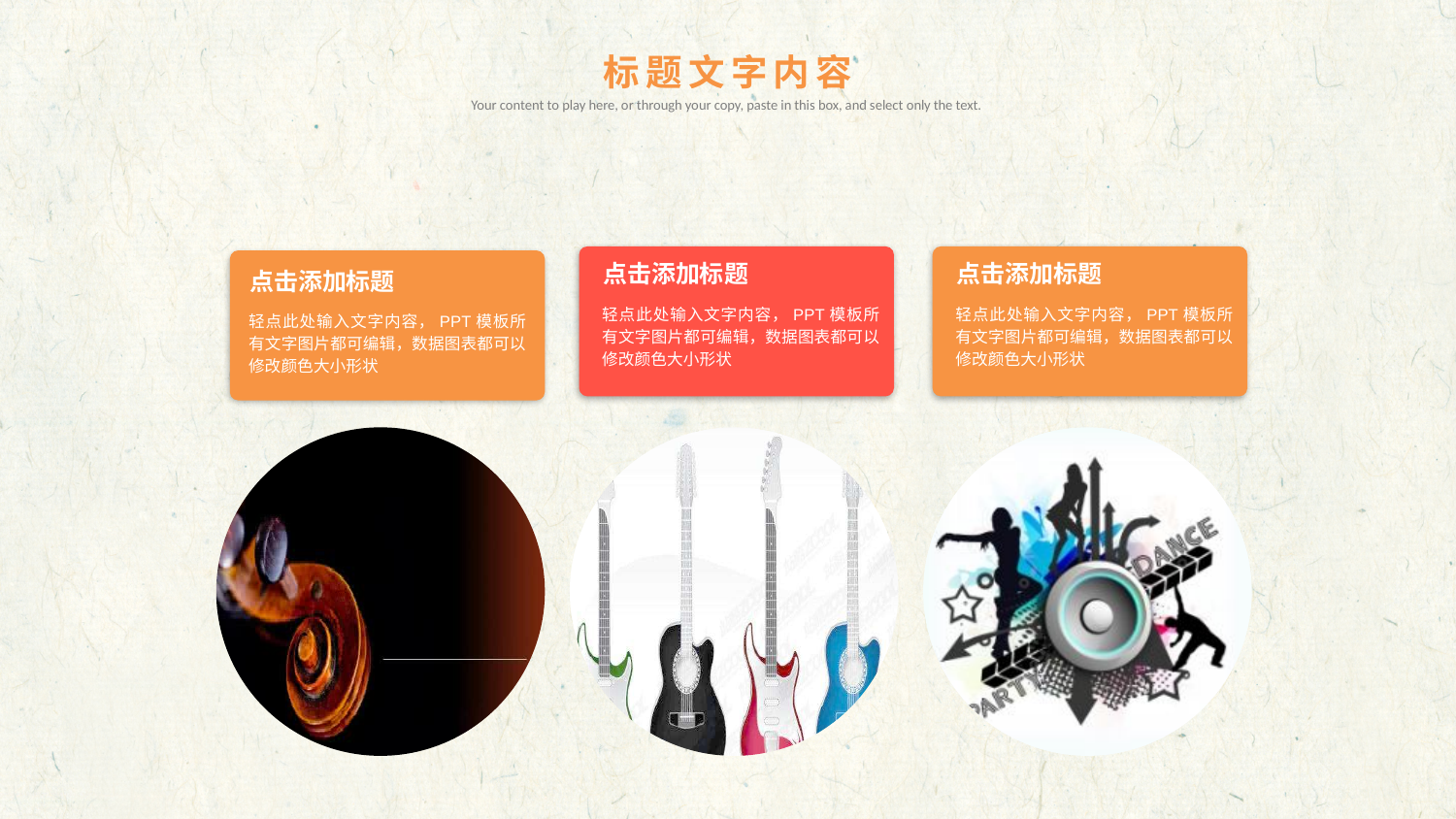

标题文字内容
Your content to play here, or through your copy, paste in this box, and select only the text.

点击添加标题
轻点此处输入文字内容，PPT模板所有文字图片都可编辑，数据图表都可以修改颜色大小形状

点击添加标题
轻点此处输入文字内容，PPT模板所有文字图片都可编辑，数据图表都可以修改颜色大小形状

点击添加标题
轻点此处输入文字内容，PPT模板所有文字图片都可编辑，数据图表都可以修改颜色大小形状